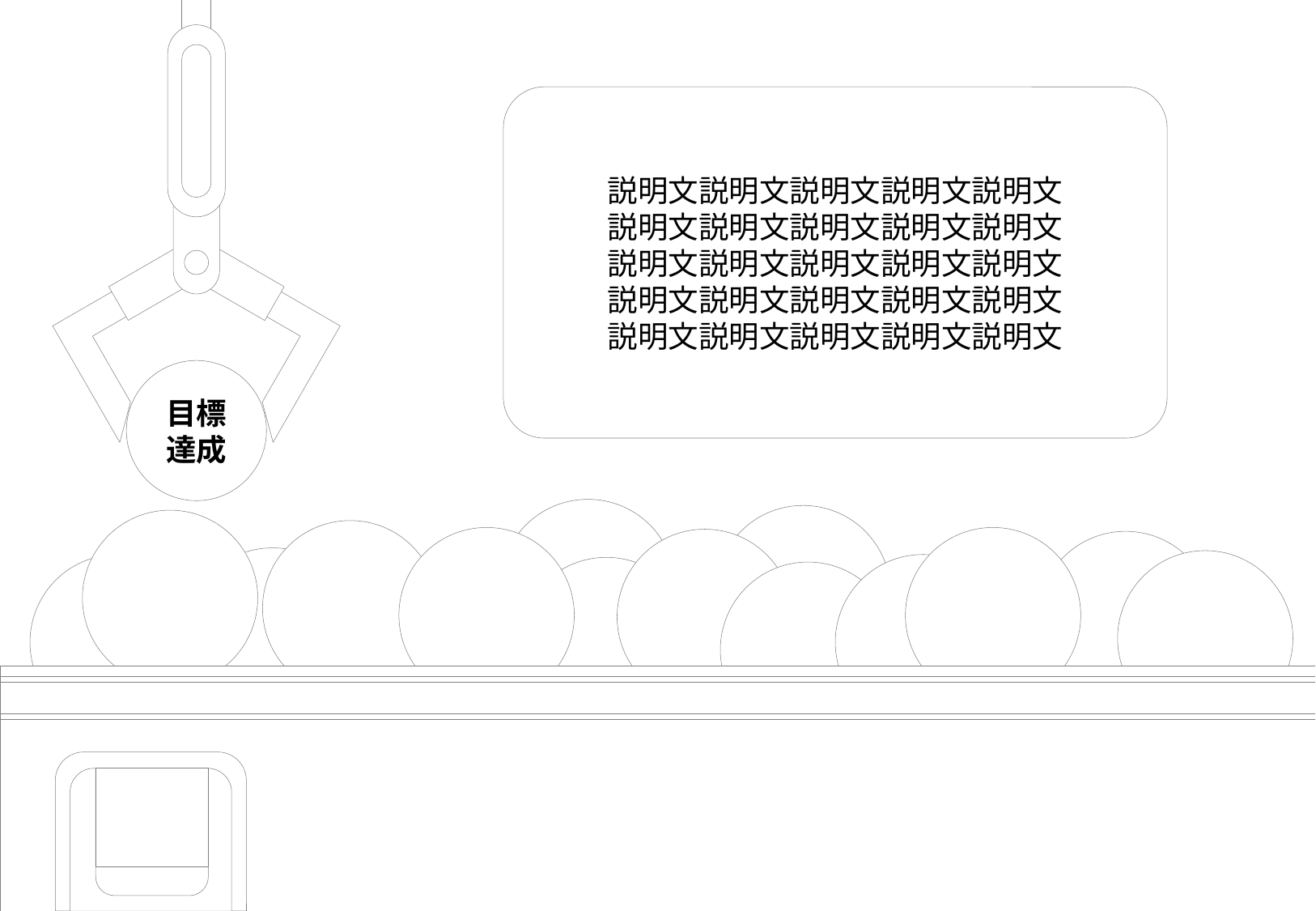

説明文説明文説明文説明文説明文
説明文説明文説明文説明文説明文
説明文説明文説明文説明文説明文
説明文説明文説明文説明文説明文
説明文説明文説明文説明文説明文
目標
達成